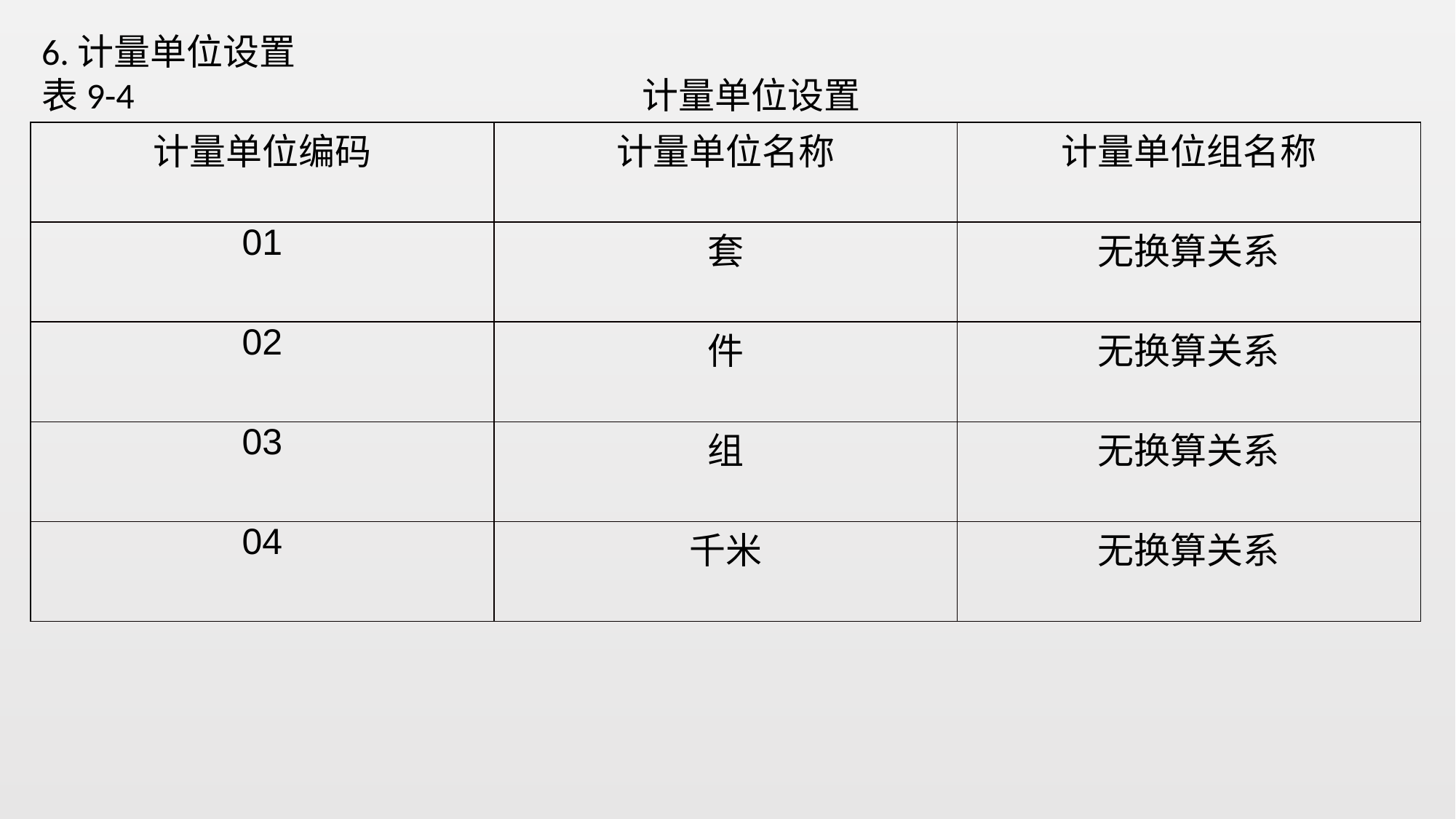

6.计量单位设置
表9-4                                                             计量单位设置
| 计量单位编码 | 计量单位名称 | 计量单位组名称 |
| --- | --- | --- |
| 01 | 套 | 无换算关系 |
| 02 | 件 | 无换算关系 |
| 03 | 组 | 无换算关系 |
| 04 | 千米 | 无换算关系 |